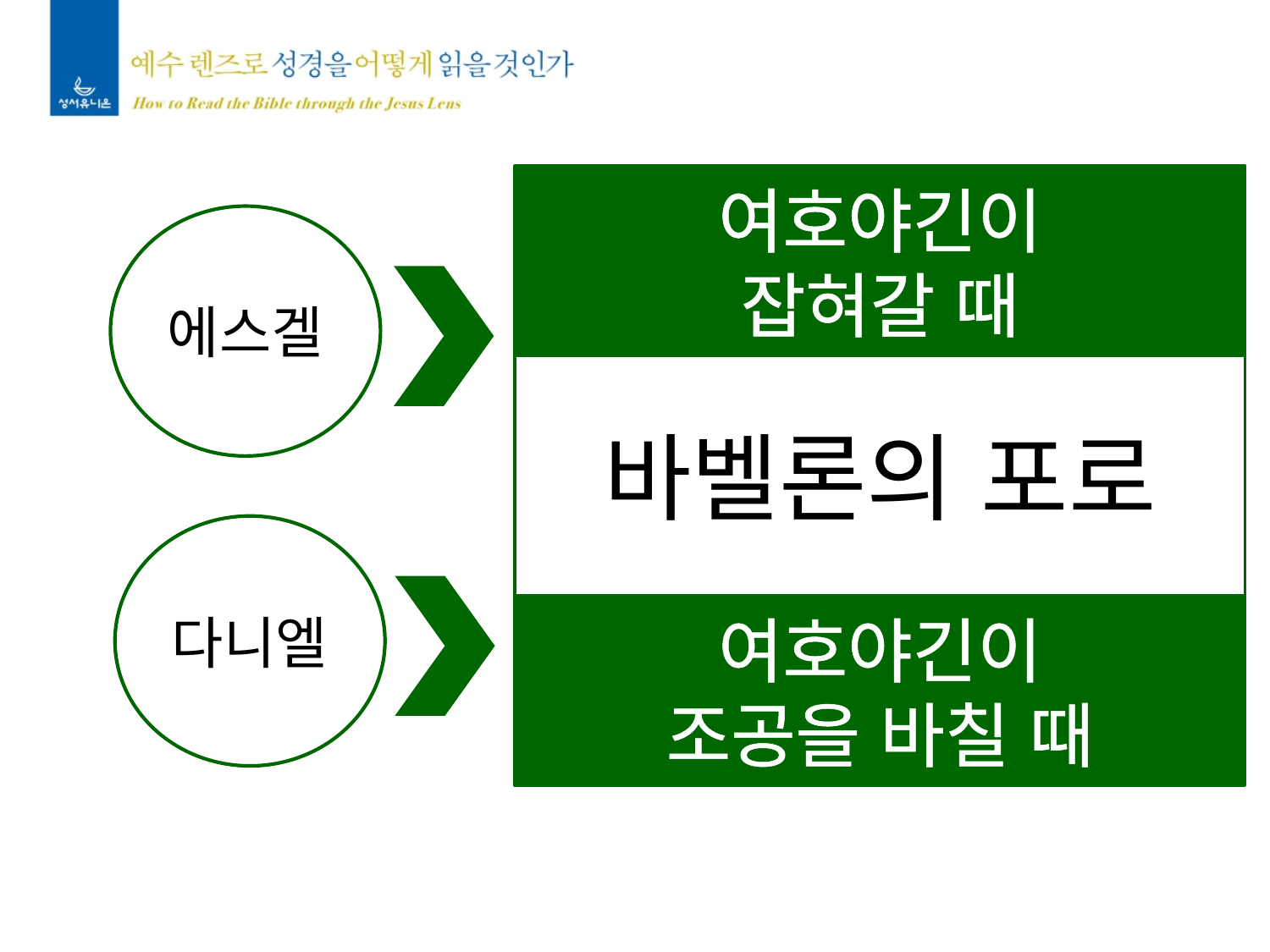

여호야긴이
잡혀갈 때
에스겔

바벨론의 포로
다니엘

여호야긴이
조공을 바칠 때